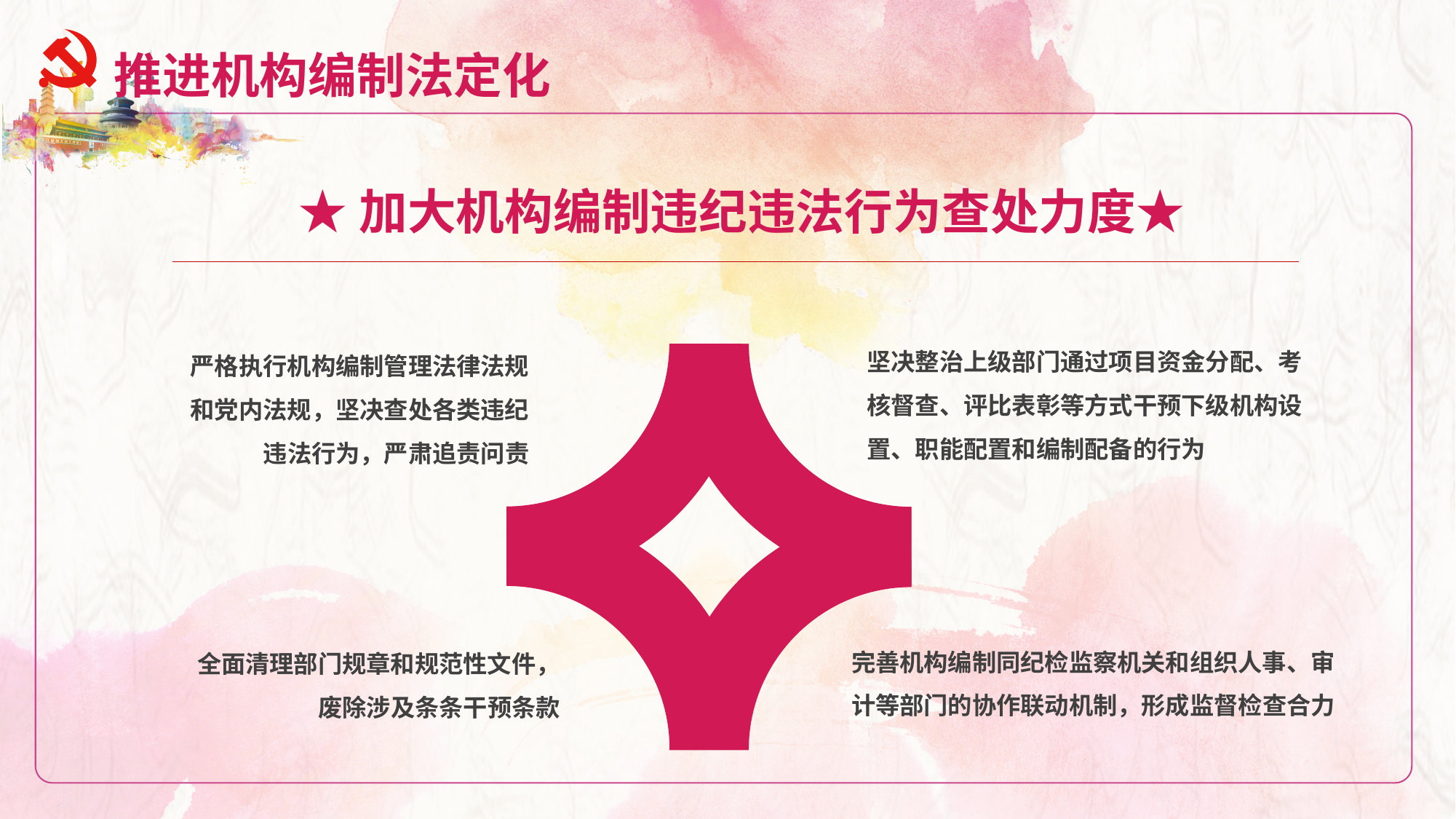

推进机构编制法定化
★加大机构编制违纪违法行为查处力度★

坚决整治上级部门通过项目资金分配、考核督查、评比表彰等方式干预下级机构设置、职能配置和编制配备的行为
严格执行机构编制管理法律法规和党内法规，坚决查处各类违纪违法行为，严肃追责问责
完善机构编制同纪检监察机关和组织人事、审计等部门的协作联动机制，形成监督检查合力
全面清理部门规章和规范性文件，废除涉及条条干预条款